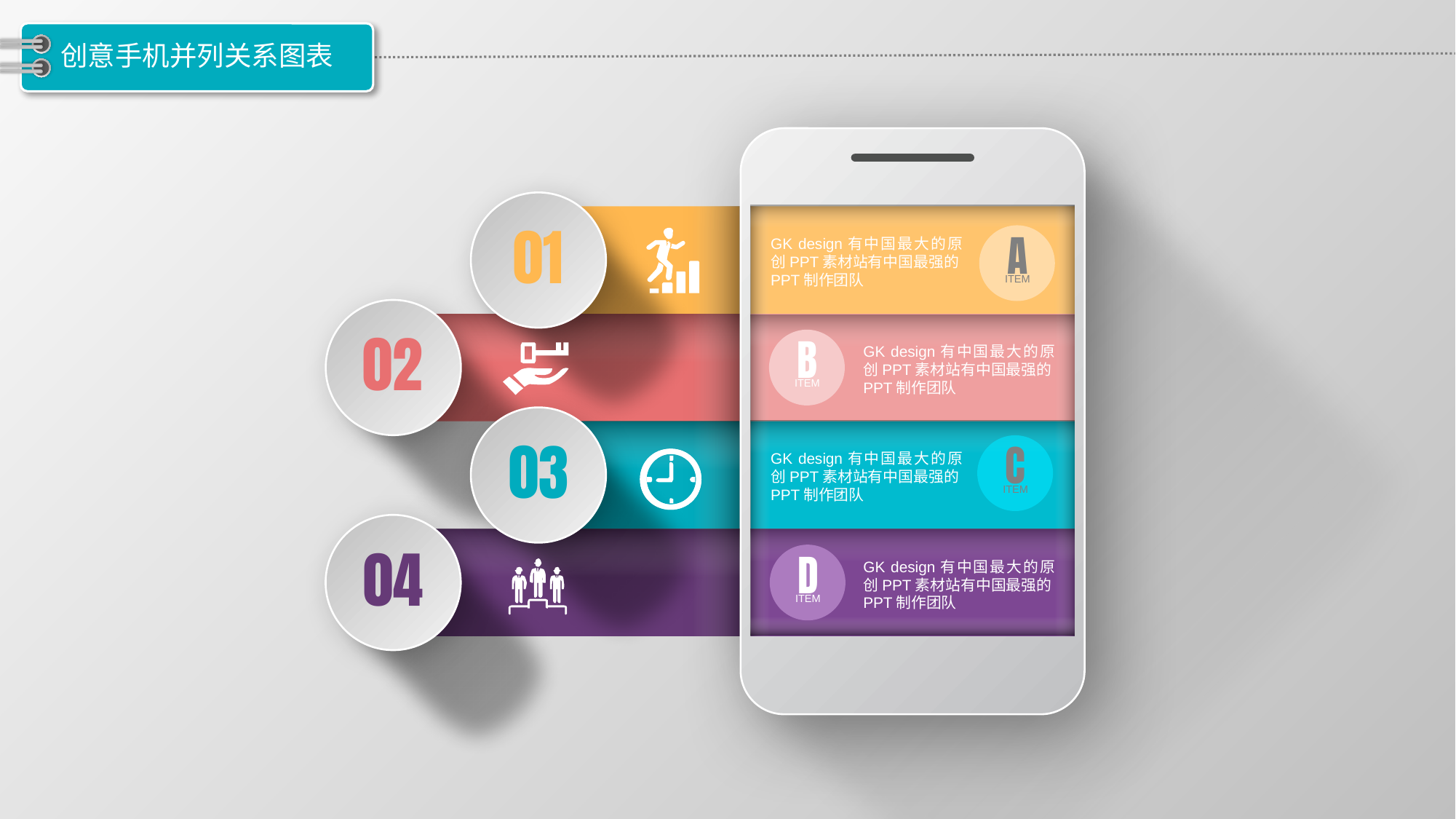

# 创意手机并列关系图表

%

01

A
ITEM

GK design有中国最大的原创PPT素材站有中国最强的PPT制作团队

02

B
ITEM

GK design有中国最大的原创PPT素材站有中国最强的PPT制作团队

03

C
ITEM

GK design有中国最大的原创PPT素材站有中国最强的PPT制作团队

04

D
ITEM

GK design有中国最大的原创PPT素材站有中国最强的PPT制作团队